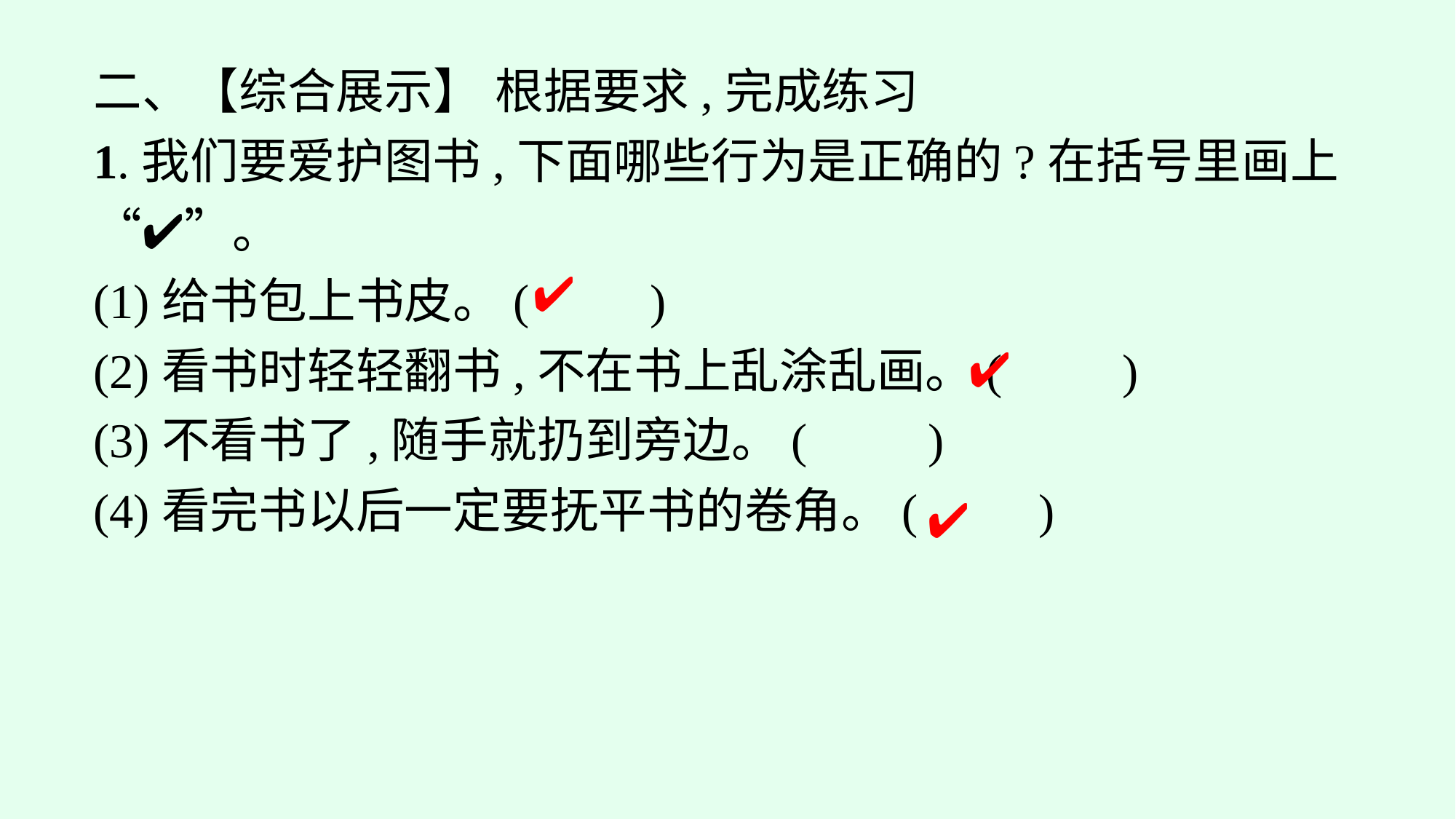

二、【综合展示】 根据要求,完成练习
1.我们要爱护图书,下面哪些行为是正确的?在括号里画上“✔”。
(1)给书包上书皮。(　　)
(2)看书时轻轻翻书,不在书上乱涂乱画。(　　)
(3)不看书了,随手就扔到旁边。(　　)
(4)看完书以后一定要抚平书的卷角。(　　)
✔
✔
✔